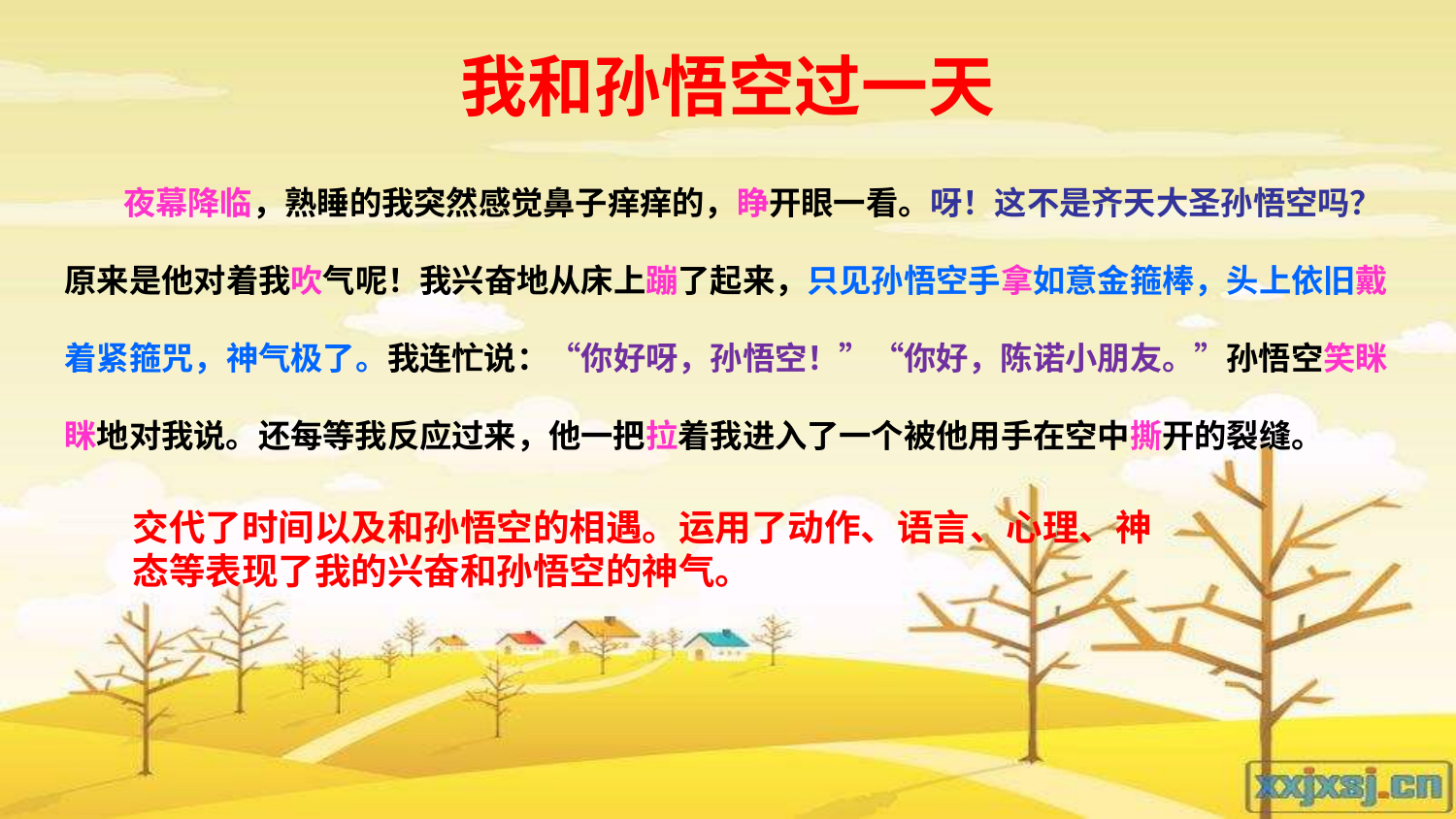

# 我和孙悟空过一天
        夜幕降临，熟睡的我突然感觉鼻子痒痒的，睁开眼一看。呀！这不是齐天大圣孙悟空吗？原来是他对着我吹气呢！我兴奋地从床上蹦了起来，只见孙悟空手拿如意金箍棒，头上依旧戴着紧箍咒，神气极了。我连忙说：“你好呀，孙悟空！”“你好，陈诺小朋友。”孙悟空笑眯眯地对我说。还每等我反应过来，他一把拉着我进入了一个被他用手在空中撕开的裂缝。

交代了时间以及和孙悟空的相遇。运用了动作、语言、心理、神态等表现了我的兴奋和孙悟空的神气。